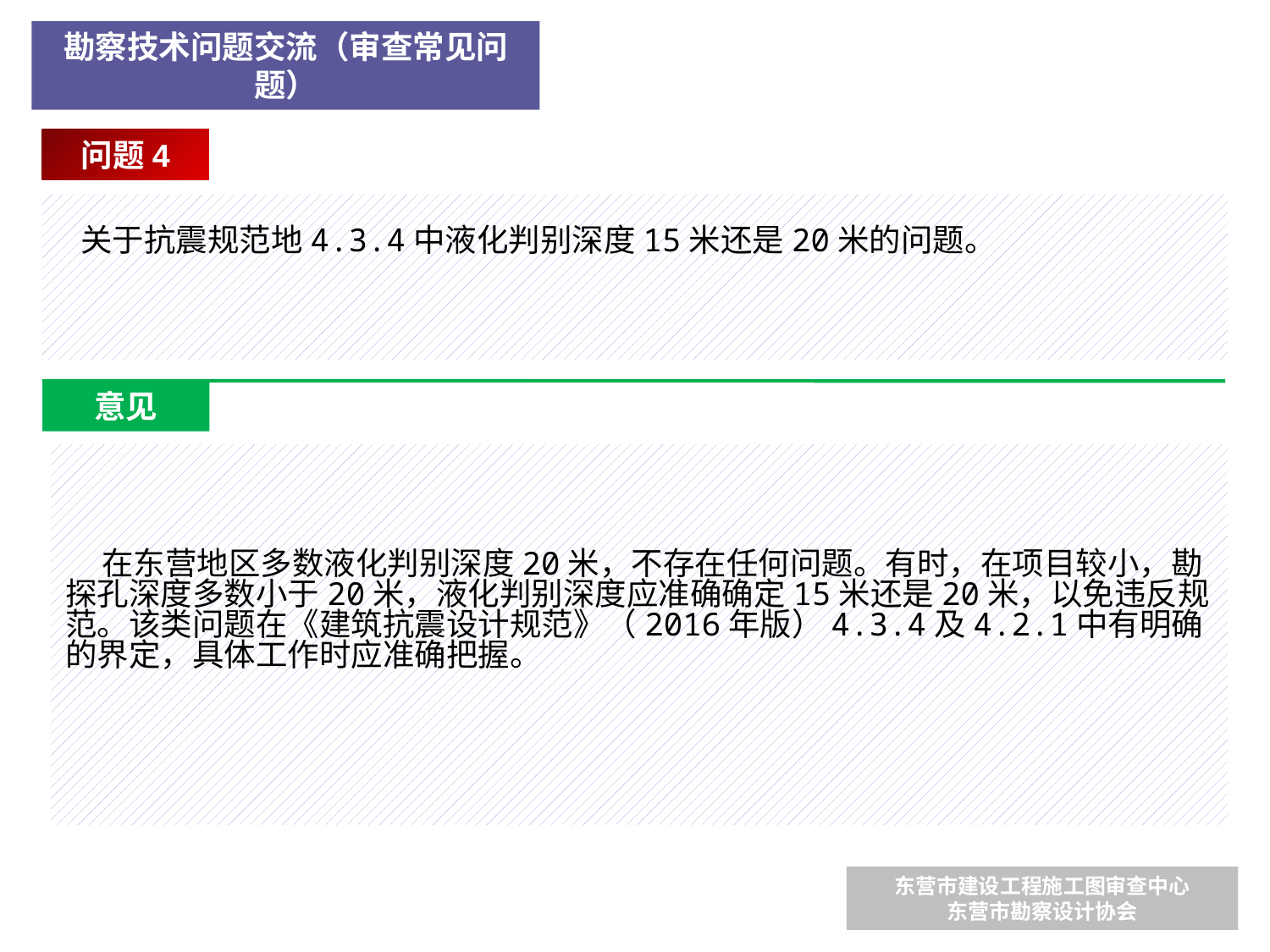

勘察技术问题交流（审查常见问题）
问题4

    关于抗震规范地4.3.4中液化判别深度15米还是20米的问题。
意见

    在东营地区多数液化判别深度20米，不存在任何问题。有时，在项目较小，勘探孔深度多数小于20米，液化判别深度应准确确定15米还是20米，以免违反规范。该类问题在《建筑抗震设计规范》（2016年版）4.3.4及4.2.1中有明确的界定，具体工作时应准确把握。
东营市建设工程施工图审查中心
东营市勘察设计协会